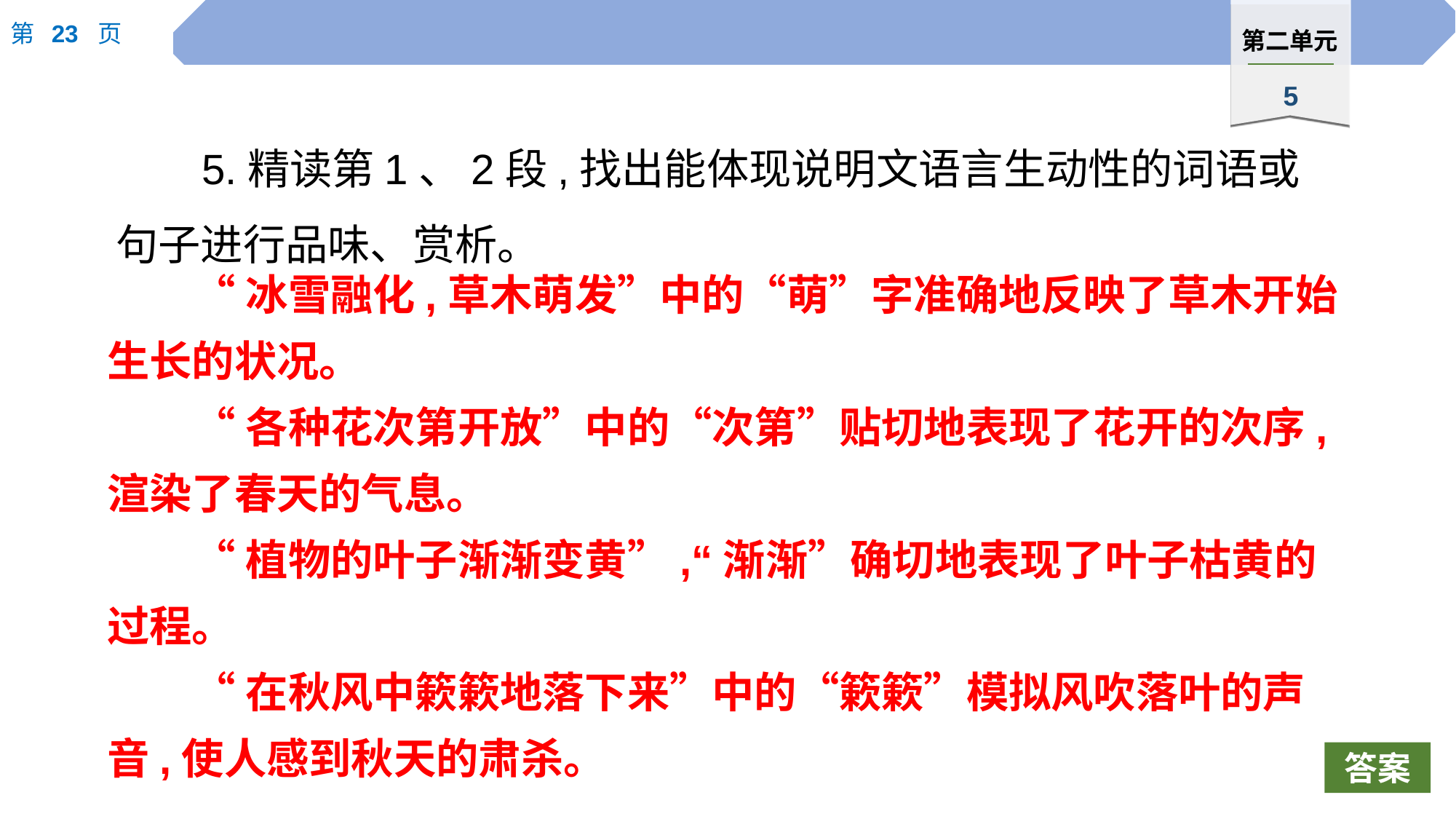

5.精读第1、2段,找出能体现说明文语言生动性的词语或句子进行品味、赏析。
“冰雪融化,草木萌发”中的“萌”字准确地反映了草木开始生长的状况。
“各种花次第开放”中的“次第”贴切地表现了花开的次序,渲染了春天的气息。
“植物的叶子渐渐变黄”,“渐渐”确切地表现了叶子枯黄的过程。
“在秋风中簌簌地落下来”中的“簌簌”模拟风吹落叶的声音,使人感到秋天的肃杀。
答案